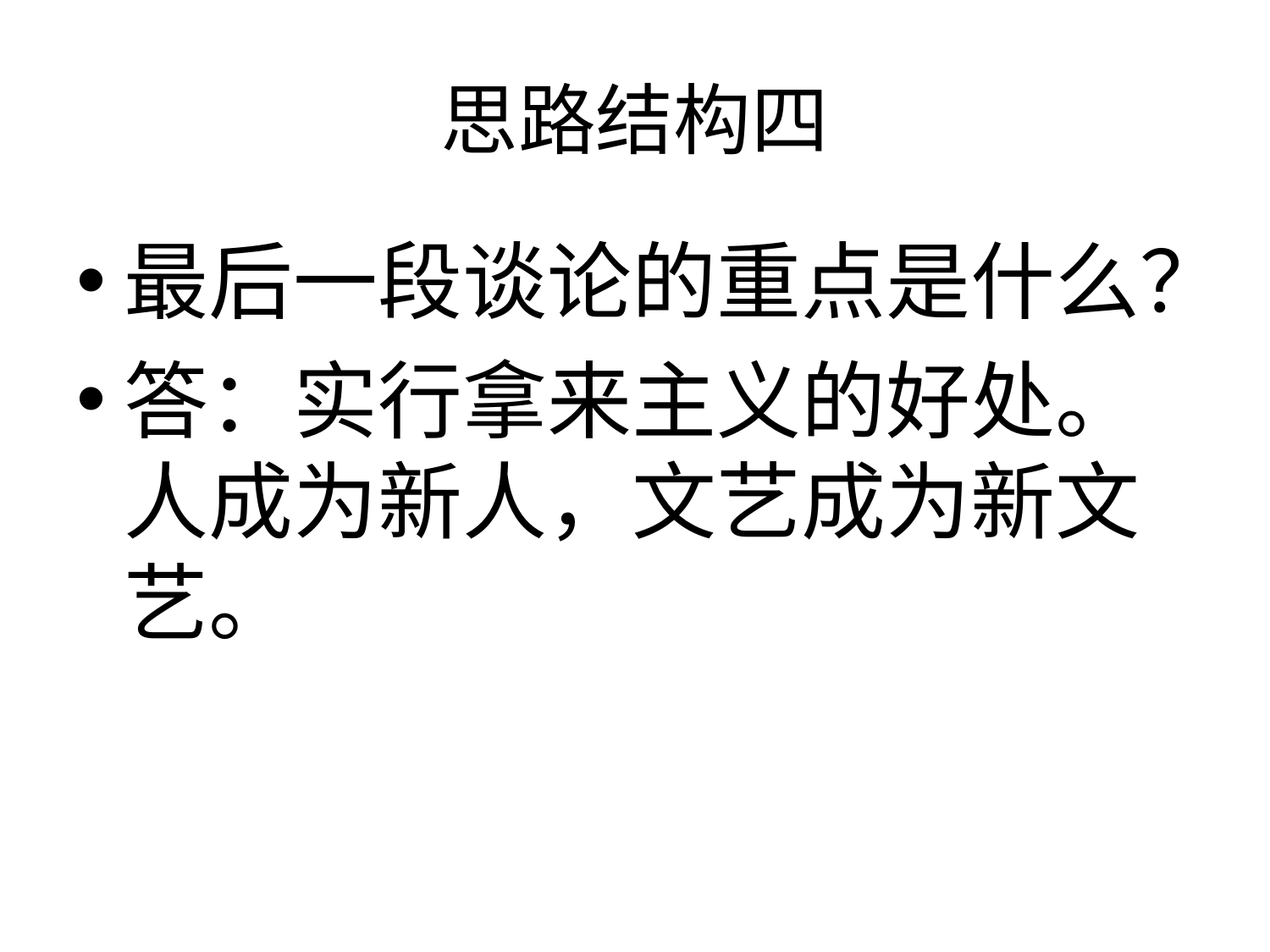

# 思路结构四
最后一段谈论的重点是什么？
答：实行拿来主义的好处。人成为新人，文艺成为新文艺。